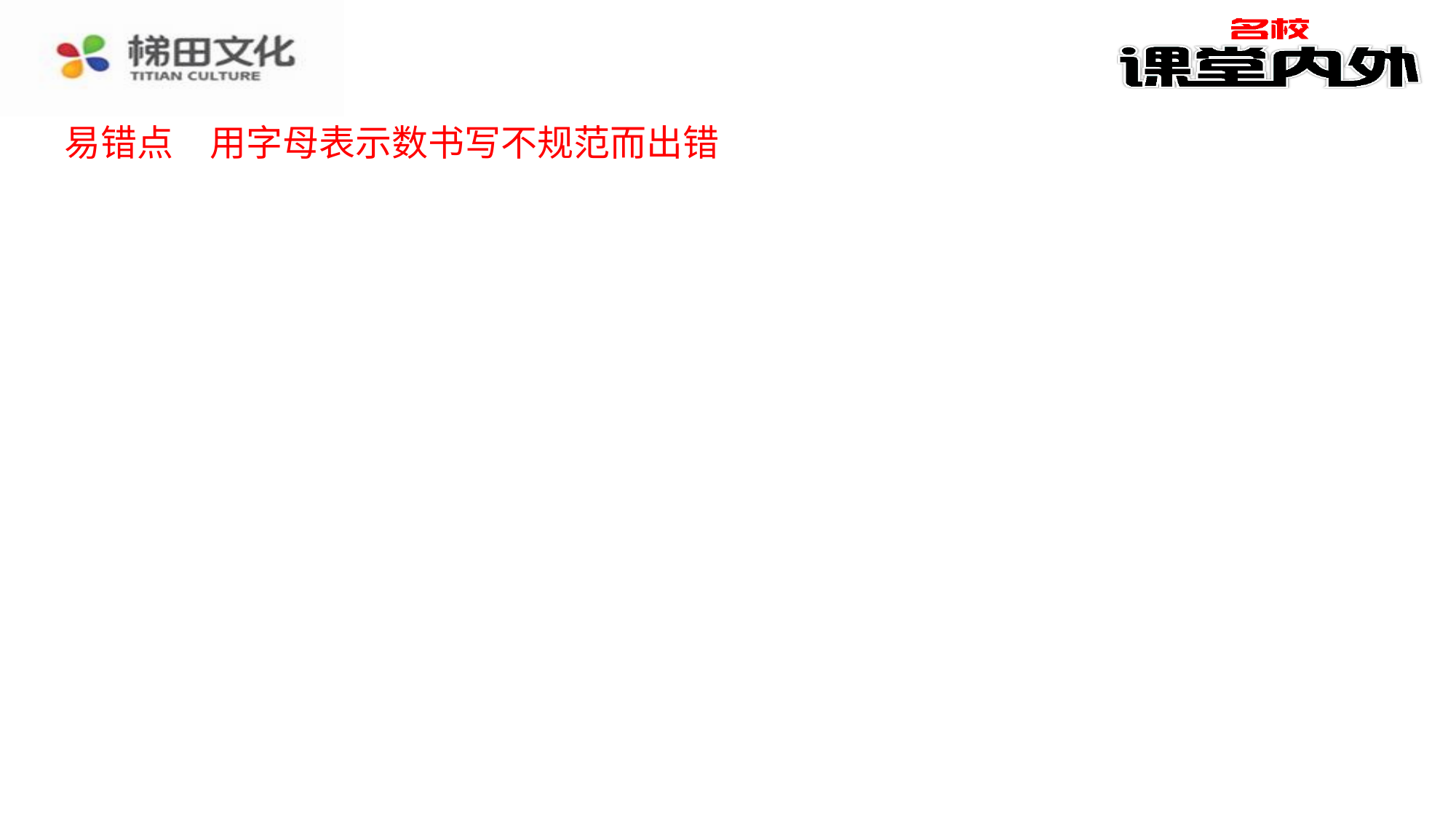

易错点　用字母表示数书写不规范而出错
易错点　用字母表示数书写不规范而出错